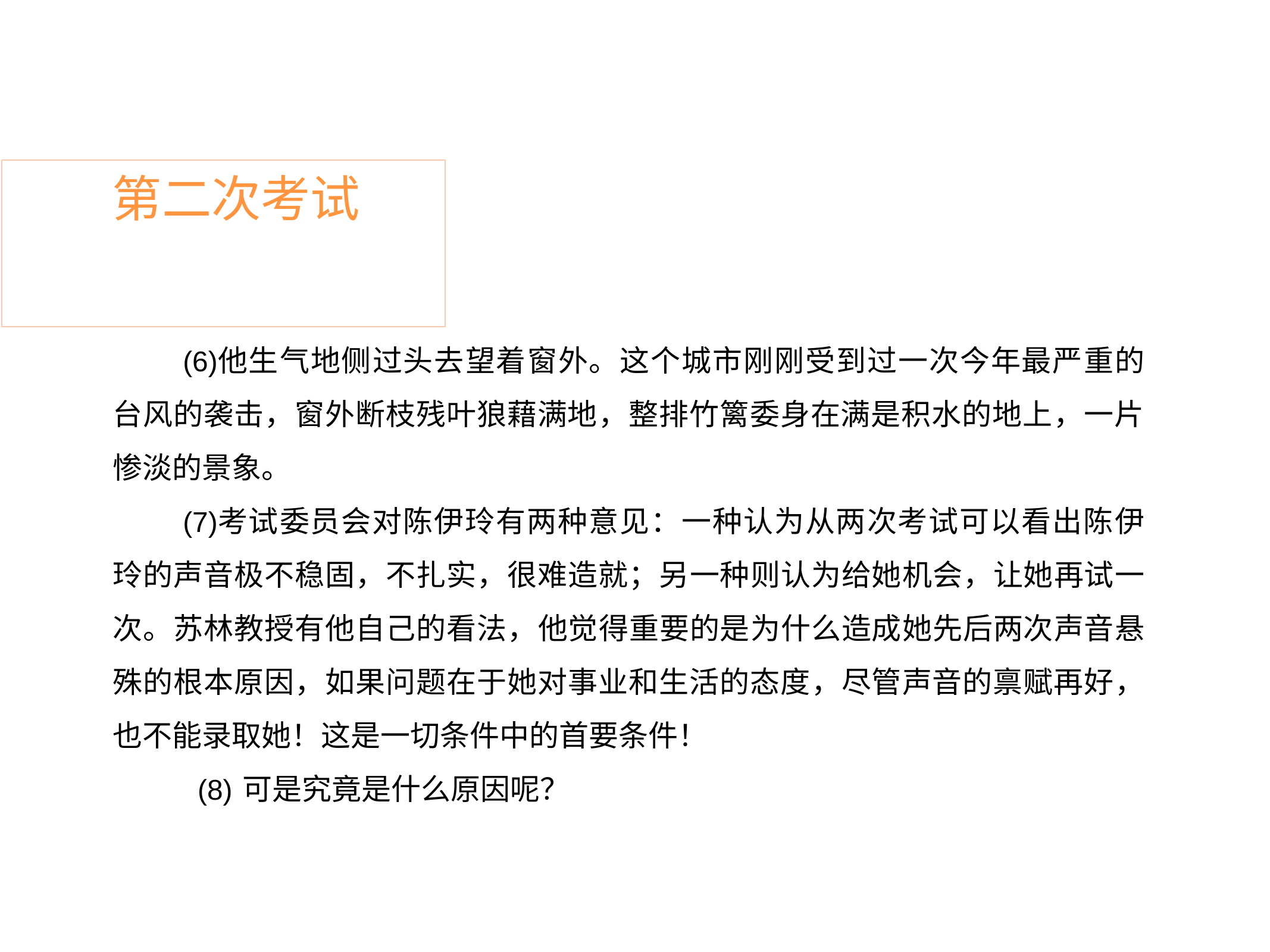

# 第二次考试
他生气地侧过头去望着窗外。这个城市刚刚受到过一次今年最严重的 台风的袭击，窗外断枝残叶狼藉满地，整排竹篱委身在满是积水的地上，一片 惨淡的景象。
考试委员会对陈伊玲有两种意见：一种认为从两次考试可以看出陈伊 玲的声音极不稳固，不扎实，很难造就；另一种则认为给她机会，让她再试一 次。苏林教授有他自己的看法，他觉得重要的是为什么造成她先后两次声音悬 殊的根本原因，如果问题在于她对事业和生活的态度，尽管声音的禀赋再好， 也不能录取她！这是一切条件中的首要条件！
可是究竟是什么原因呢？